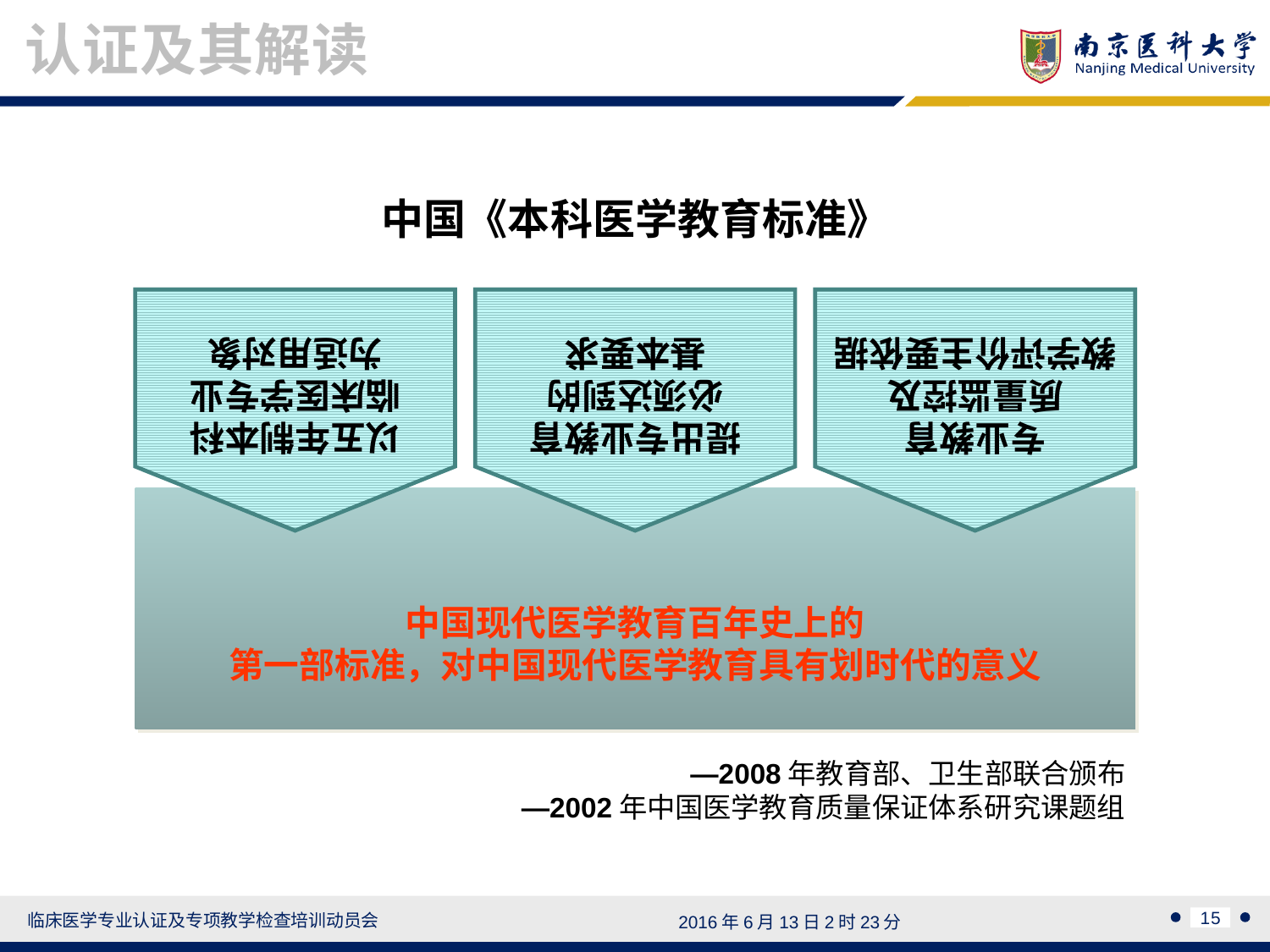

认证及其解读
中国《本科医学教育标准》
以五年制本科
临床医学专业
为适用对象
提出专业教育
必须达到的
基本要求
专业教育
质量监控及
教学评价主要依据
中国现代医学教育百年史上的
第一部标准，对中国现代医学教育具有划时代的意义
—2008年教育部、卫生部联合颁布
—2002年中国医学教育质量保证体系研究课题组